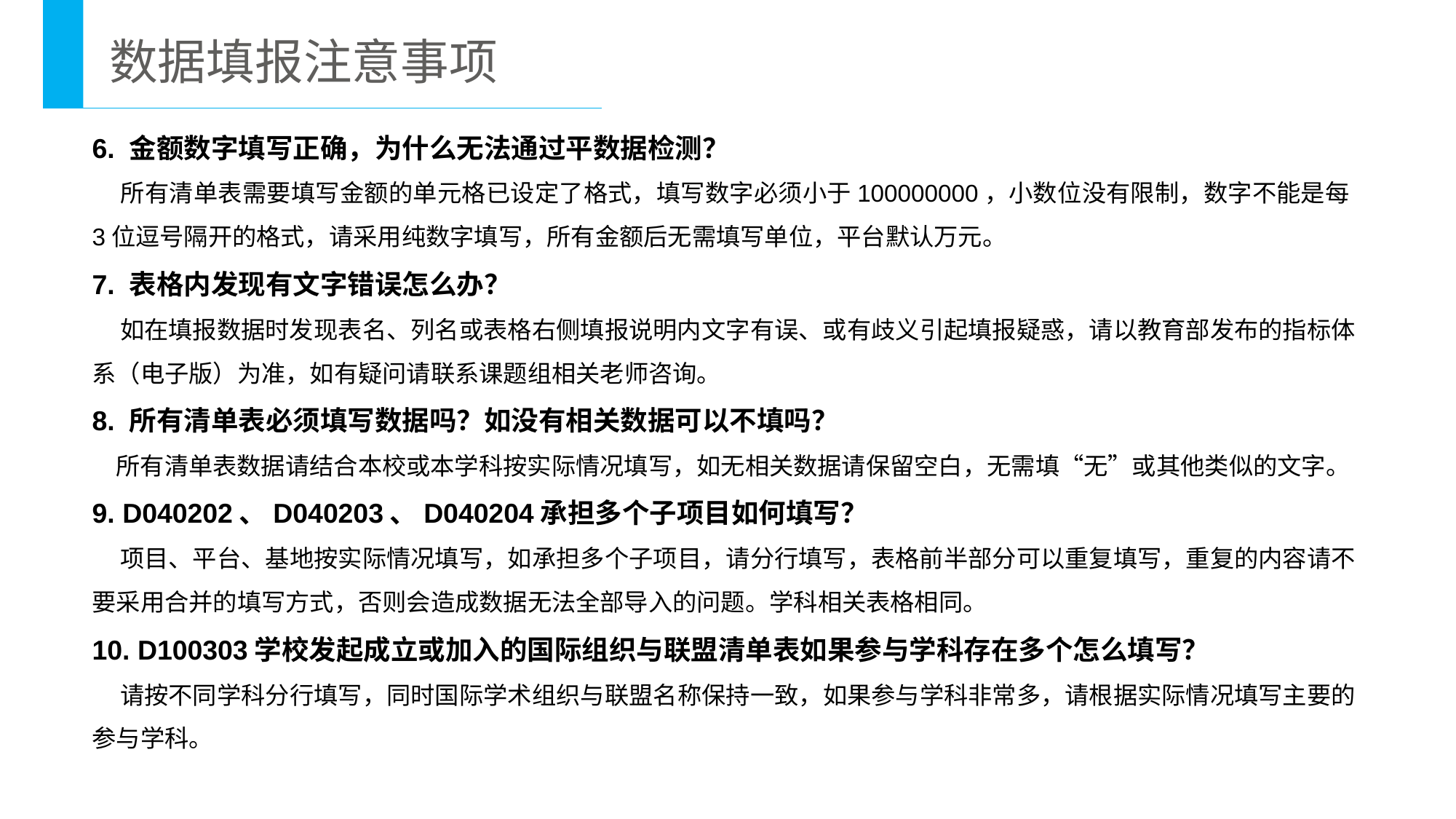

数据填报注意事项
6. 金额数字填写正确，为什么无法通过平数据检测？
    所有清单表需要填写金额的单元格已设定了格式，填写数字必须小于100000000，小数位没有限制，数字不能是每3位逗号隔开的格式，请采用纯数字填写，所有金额后无需填写单位，平台默认万元。
7. 表格内发现有文字错误怎么办？
    如在填报数据时发现表名、列名或表格右侧填报说明内文字有误、或有歧义引起填报疑惑，请以教育部发布的指标体系（电子版）为准，如有疑问请联系课题组相关老师咨询。
8. 所有清单表必须填写数据吗？如没有相关数据可以不填吗？
    所有清单表数据请结合本校或本学科按实际情况填写，如无相关数据请保留空白，无需填“无”或其他类似的文字。
9. D040202、D040203、D040204承担多个子项目如何填写？
    项目、平台、基地按实际情况填写，如承担多个子项目，请分行填写，表格前半部分可以重复填写，重复的内容请不要采用合并的填写方式，否则会造成数据无法全部导入的问题。学科相关表格相同。
10. D100303学校发起成立或加入的国际组织与联盟清单表如果参与学科存在多个怎么填写？
    请按不同学科分行填写，同时国际学术组织与联盟名称保持一致，如果参与学科非常多，请根据实际情况填写主要的参与学科。